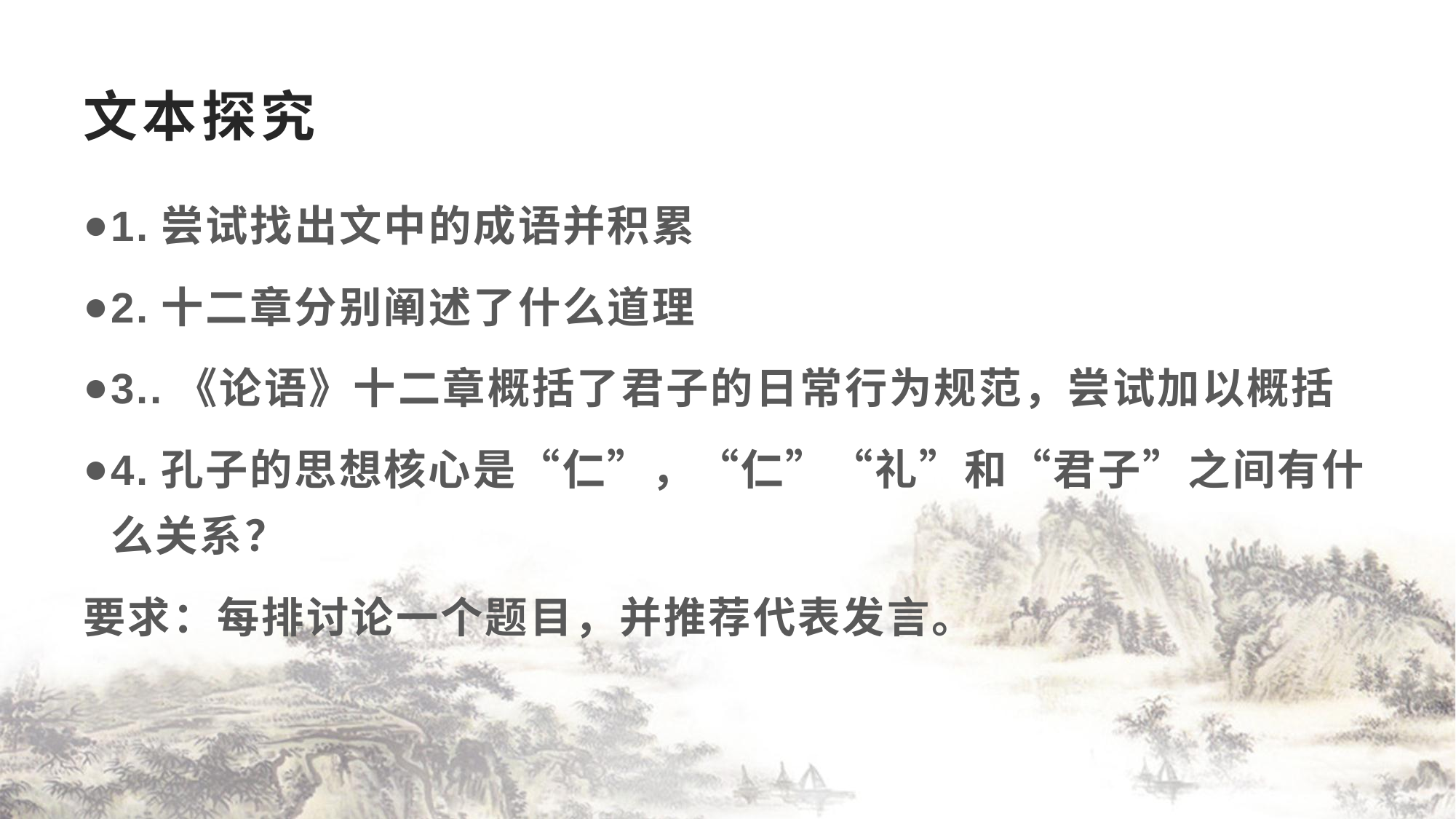

# 文本探究
1.尝试找出文中的成语并积累
2.十二章分别阐述了什么道理
3..《论语》十二章概括了君子的日常行为规范，尝试加以概括
4.孔子的思想核心是“仁”，“仁”“礼”和“君子”之间有什么关系？
要求：每排讨论一个题目，并推荐代表发言。